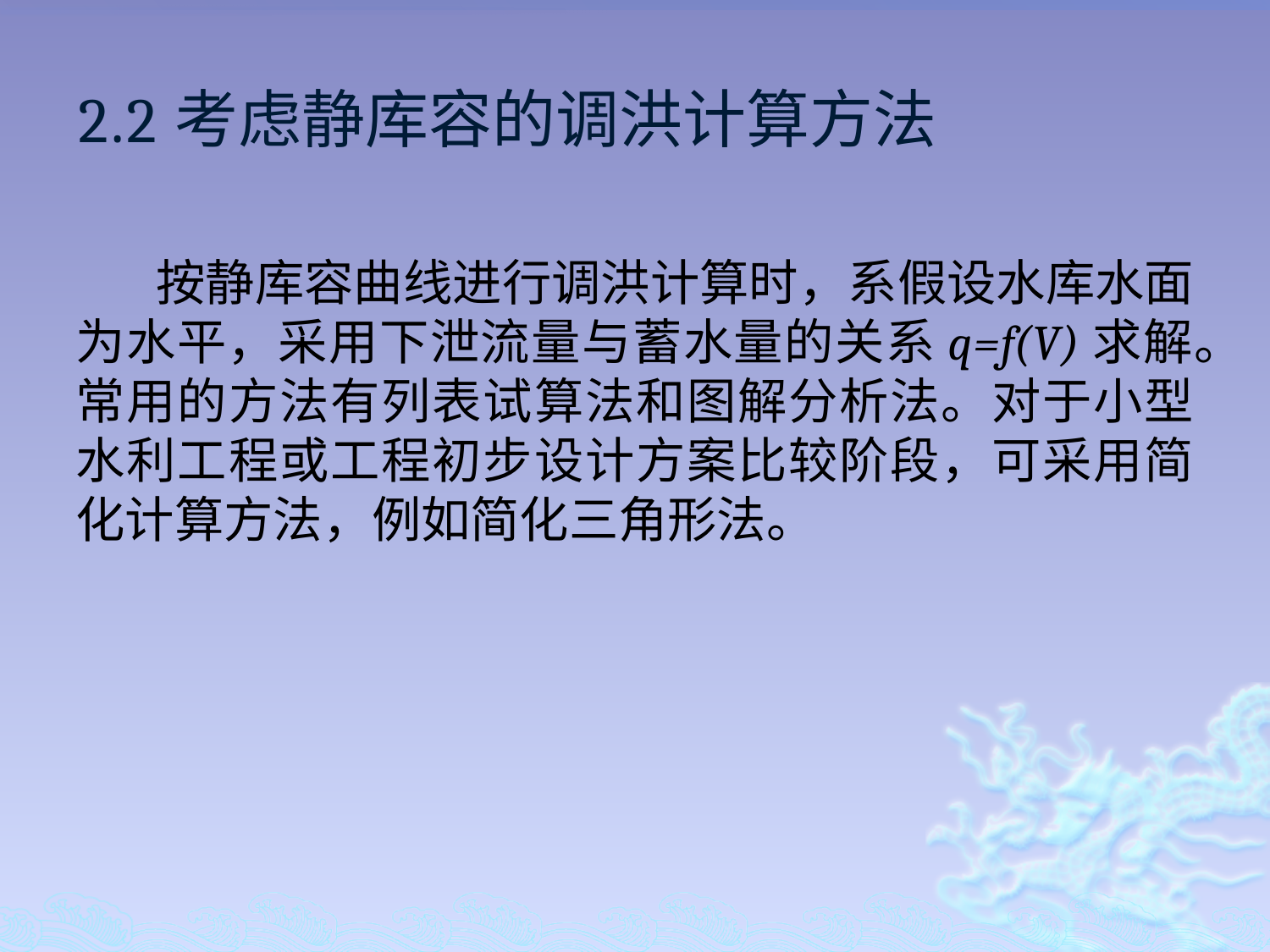

# 2.2考虑静库容的调洪计算方法

按静库容曲线进行调洪计算时，系假设水库水面为水平，采用下泄流量与蓄水量的关系q=f(V)求解。常用的方法有列表试算法和图解分析法。对于小型水利工程或工程初步设计方案比较阶段，可采用简化计算方法，例如简化三角形法。